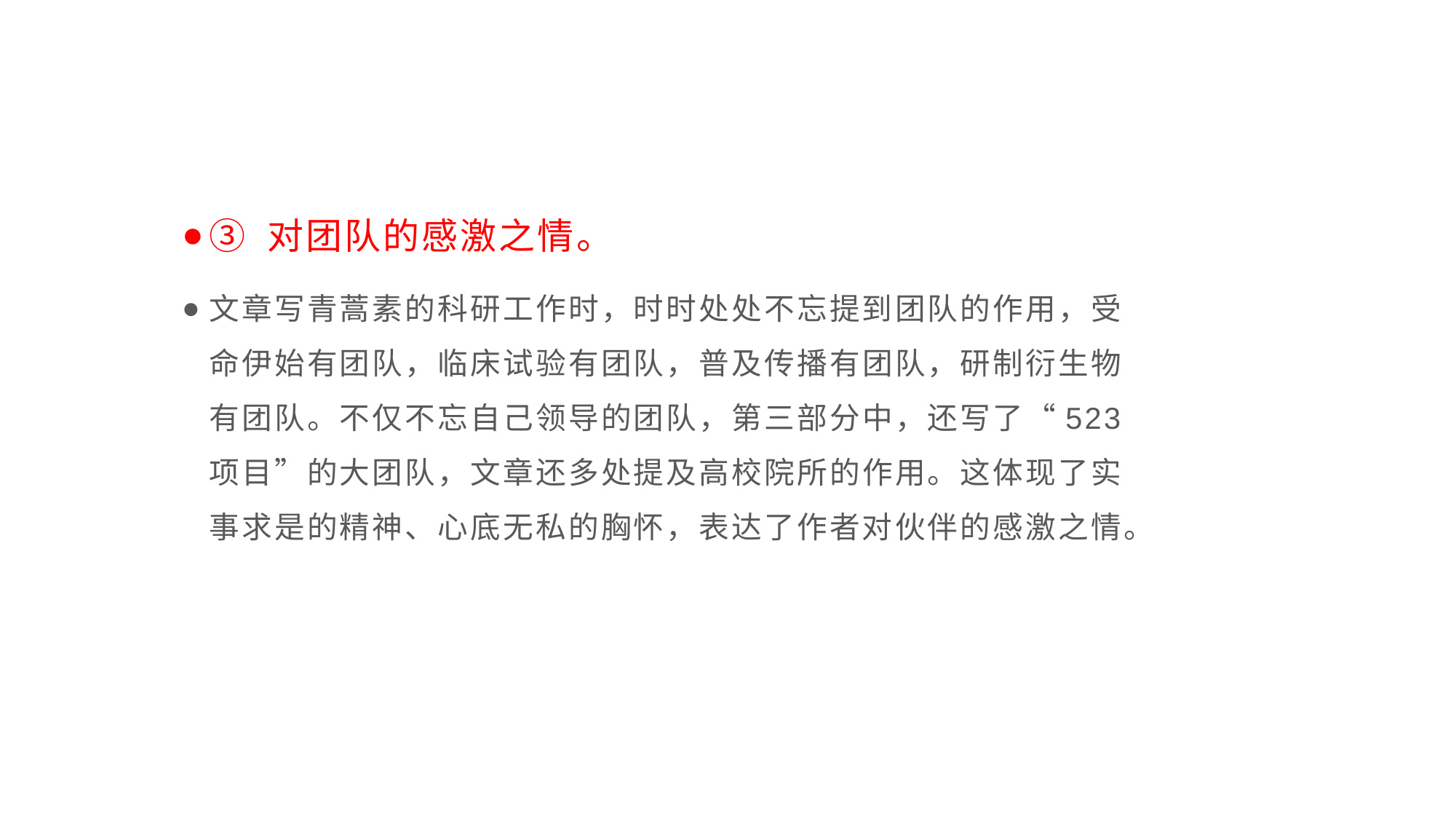

③ 对团队的感激之情。
文章写青蒿素的科研工作时，时时处处不忘提到团队的作用，受命伊始有团队，临床试验有团队，普及传播有团队，研制衍生物有团队。不仅不忘自己领导的团队，第三部分中，还写了“523 项目”的大团队，文章还多处提及高校院所的作用。这体现了实事求是的精神、心底无私的胸怀，表达了作者对伙伴的感激之情。